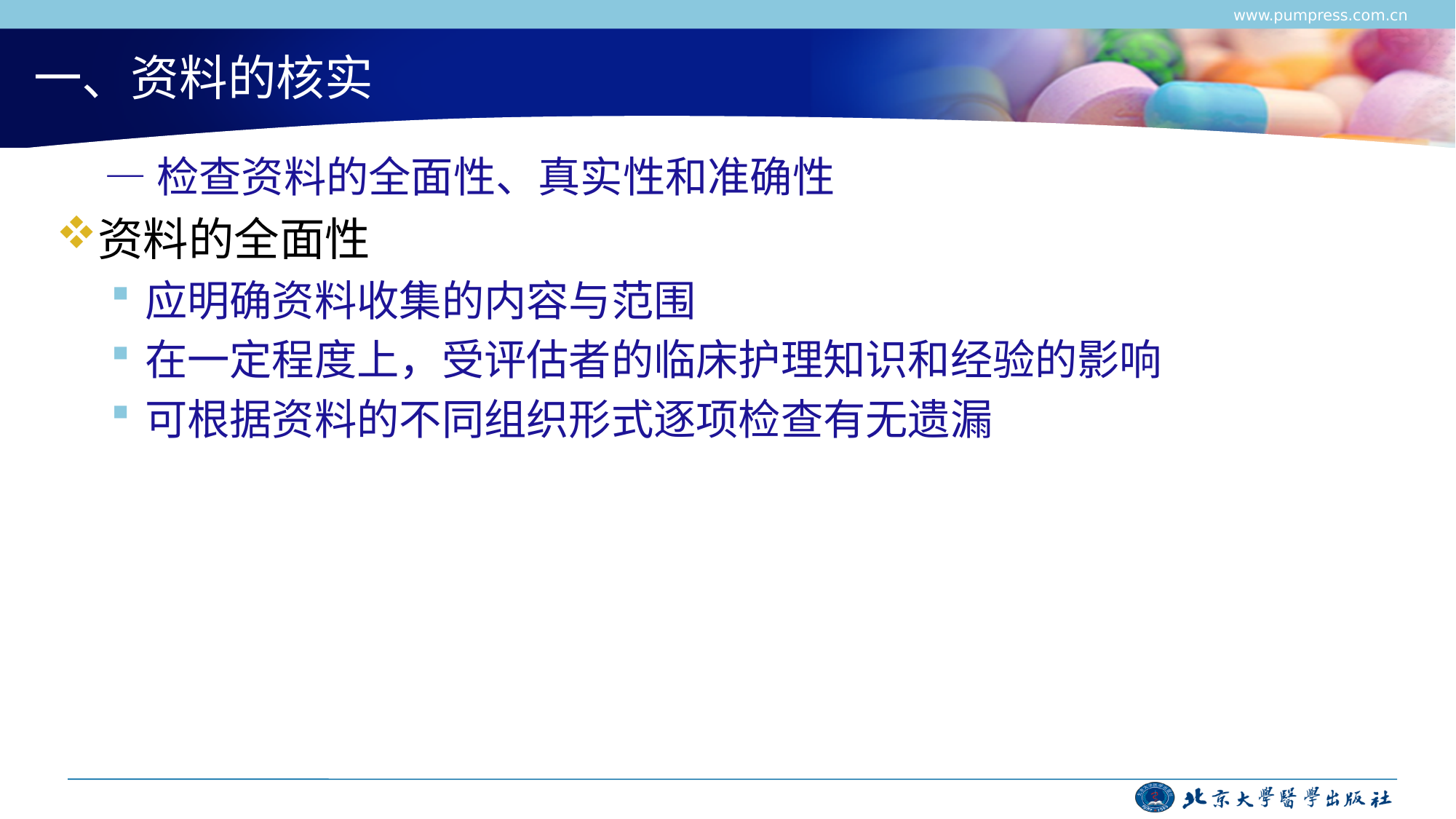

www.pumpress.com.cn
# 一、资料的核实
—检查资料的全面性、真实性和准确性
资料的全面性
应明确资料收集的内容与范围
在一定程度上，受评估者的临床护理知识和经验的影响
可根据资料的不同组织形式逐项检查有无遗漏